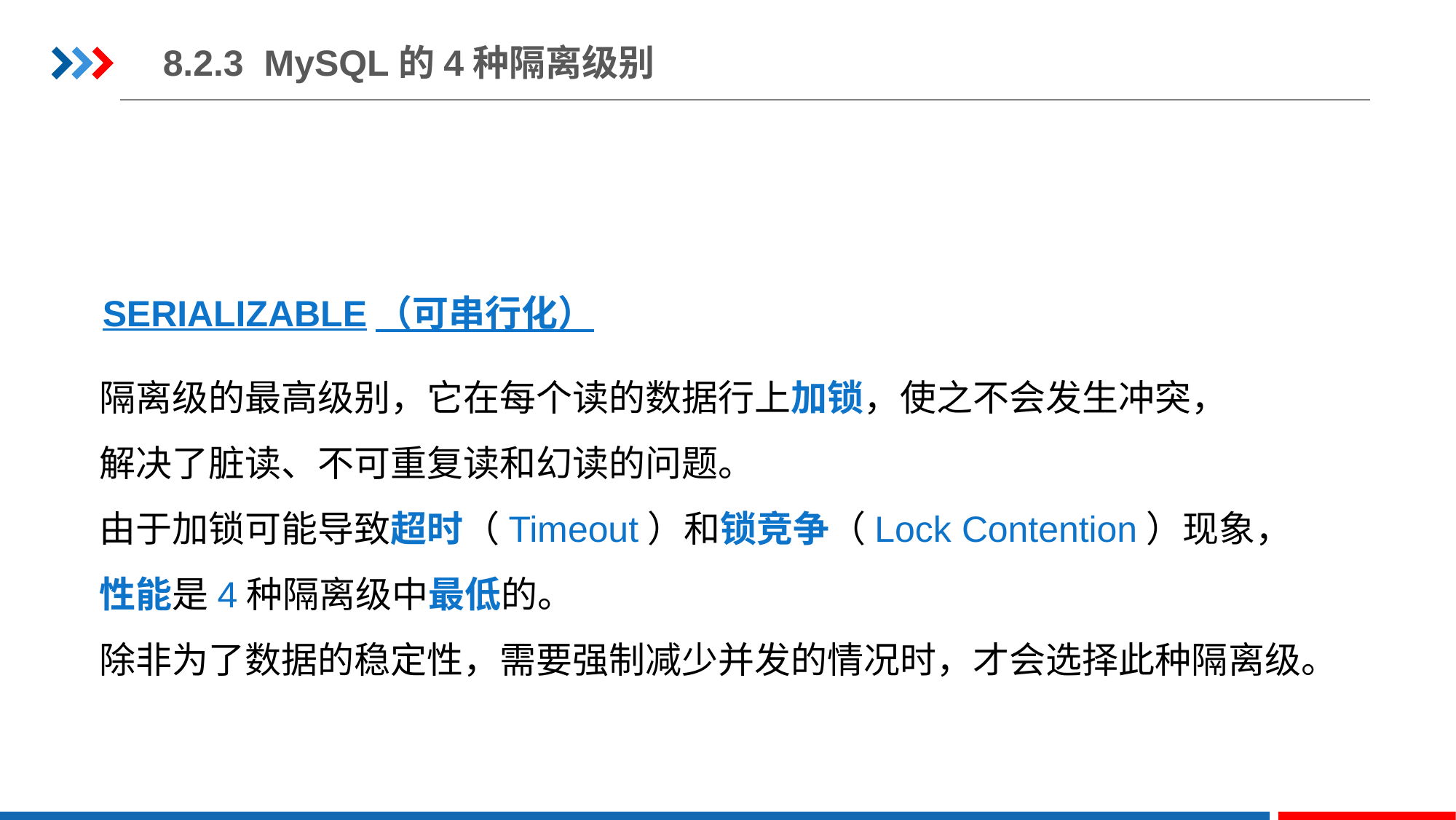

8.2.3  MySQL的4种隔离级别
SERIALIZABLE（可串行化）
隔离级的最高级别，它在每个读的数据行上加锁，使之不会发生冲突，
解决了脏读、不可重复读和幻读的问题。
由于加锁可能导致超时（Timeout）和锁竞争（Lock Contention）现象，
性能是4种隔离级中最低的。
除非为了数据的稳定性，需要强制减少并发的情况时，才会选择此种隔离级。